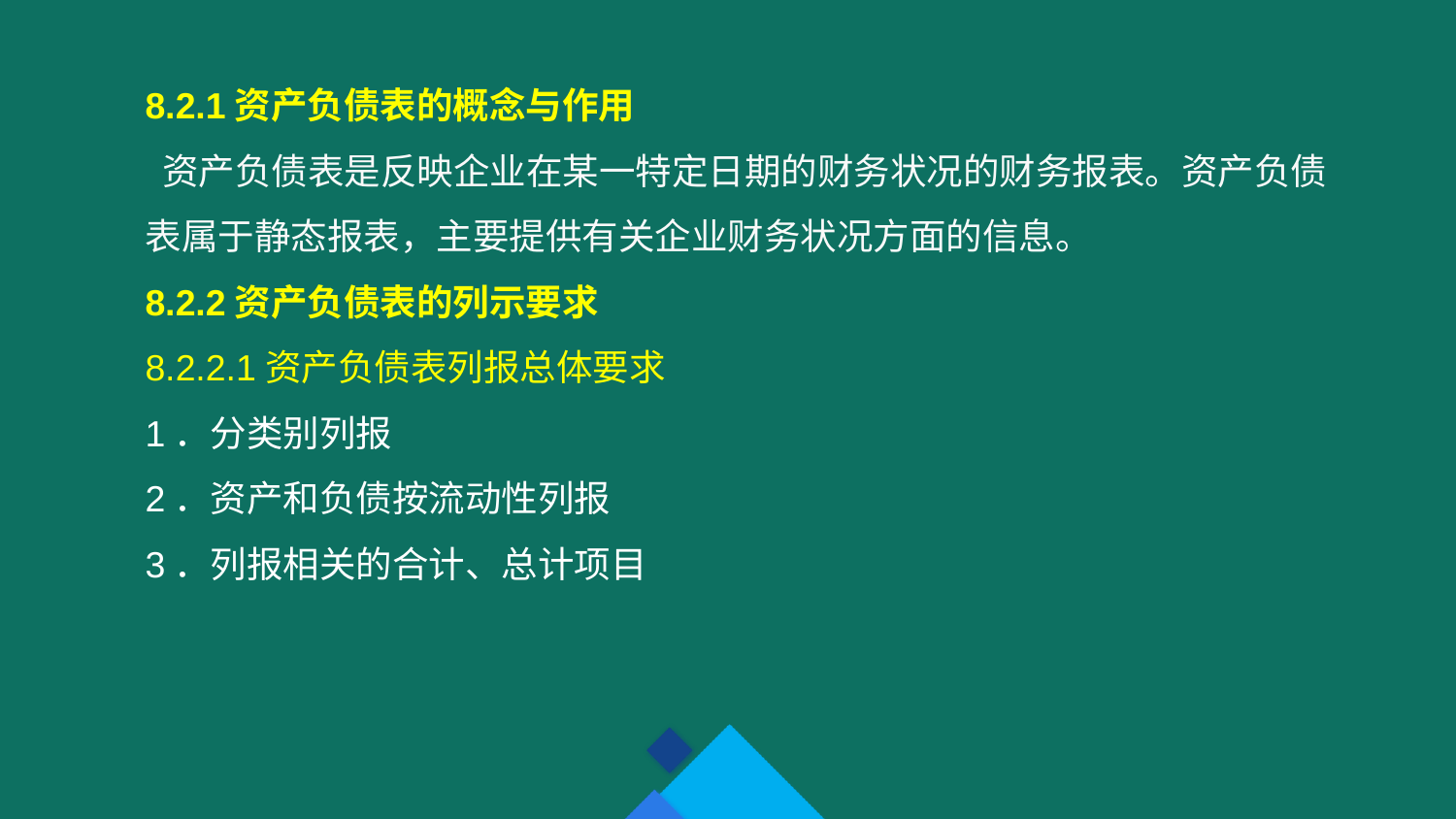

8.2.1资产负债表的概念与作用
 资产负债表是反映企业在某一特定日期的财务状况的财务报表。资产负债表属于静态报表，主要提供有关企业财务状况方面的信息。
8.2.2资产负债表的列示要求
8.2.2.1资产负债表列报总体要求
1．分类别列报
2．资产和负债按流动性列报
3．列报相关的合计、总计项目